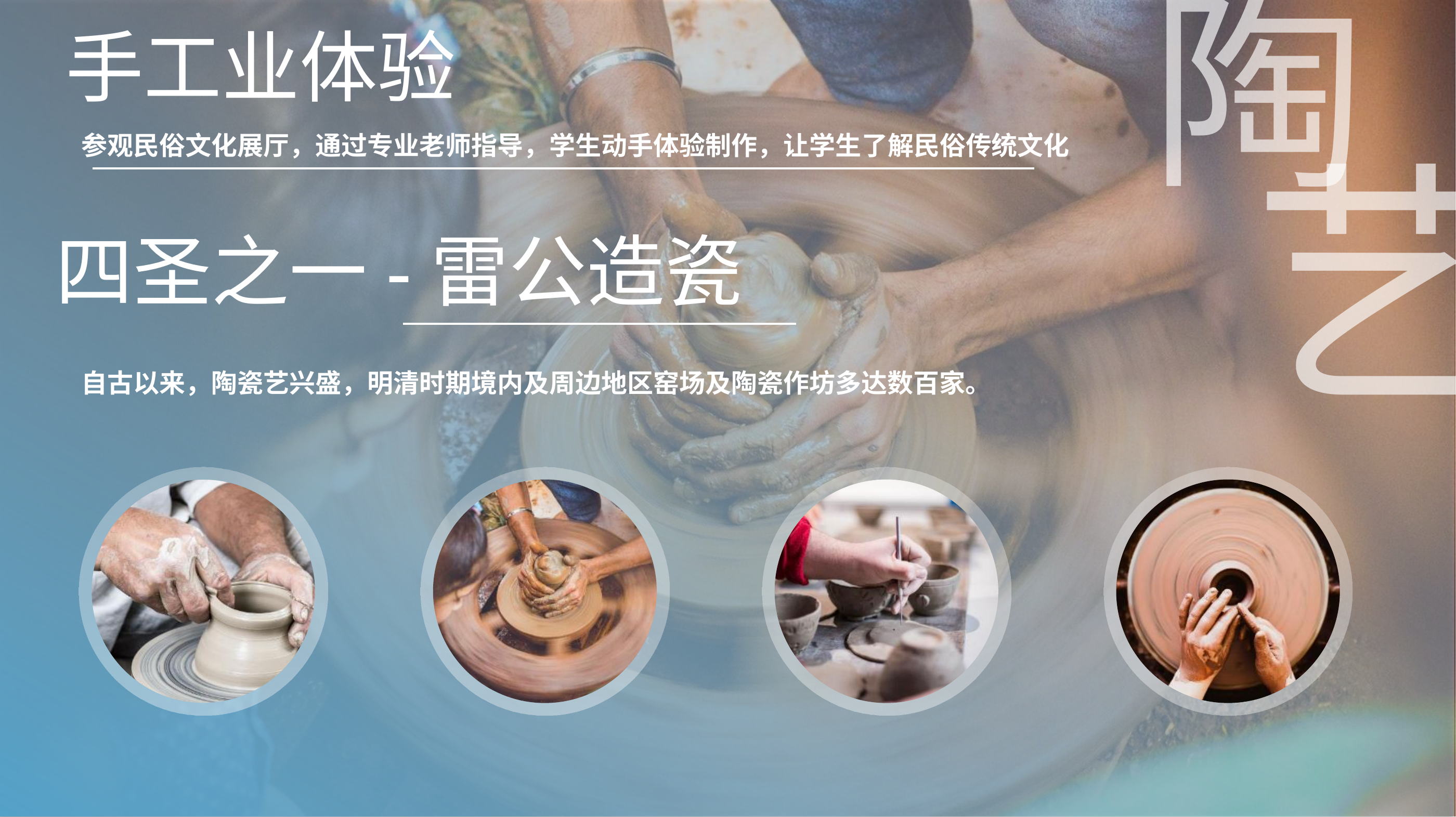

陶

手工业体验
参观民俗文化展厅，通过专业老师指导，学生动手体验制作，让学生了解民俗传统文化
艺
四圣之一-雷公造瓷
自古以来，陶瓷艺兴盛，明清时期境内及周边地区窑场及陶瓷作坊多达数百家。